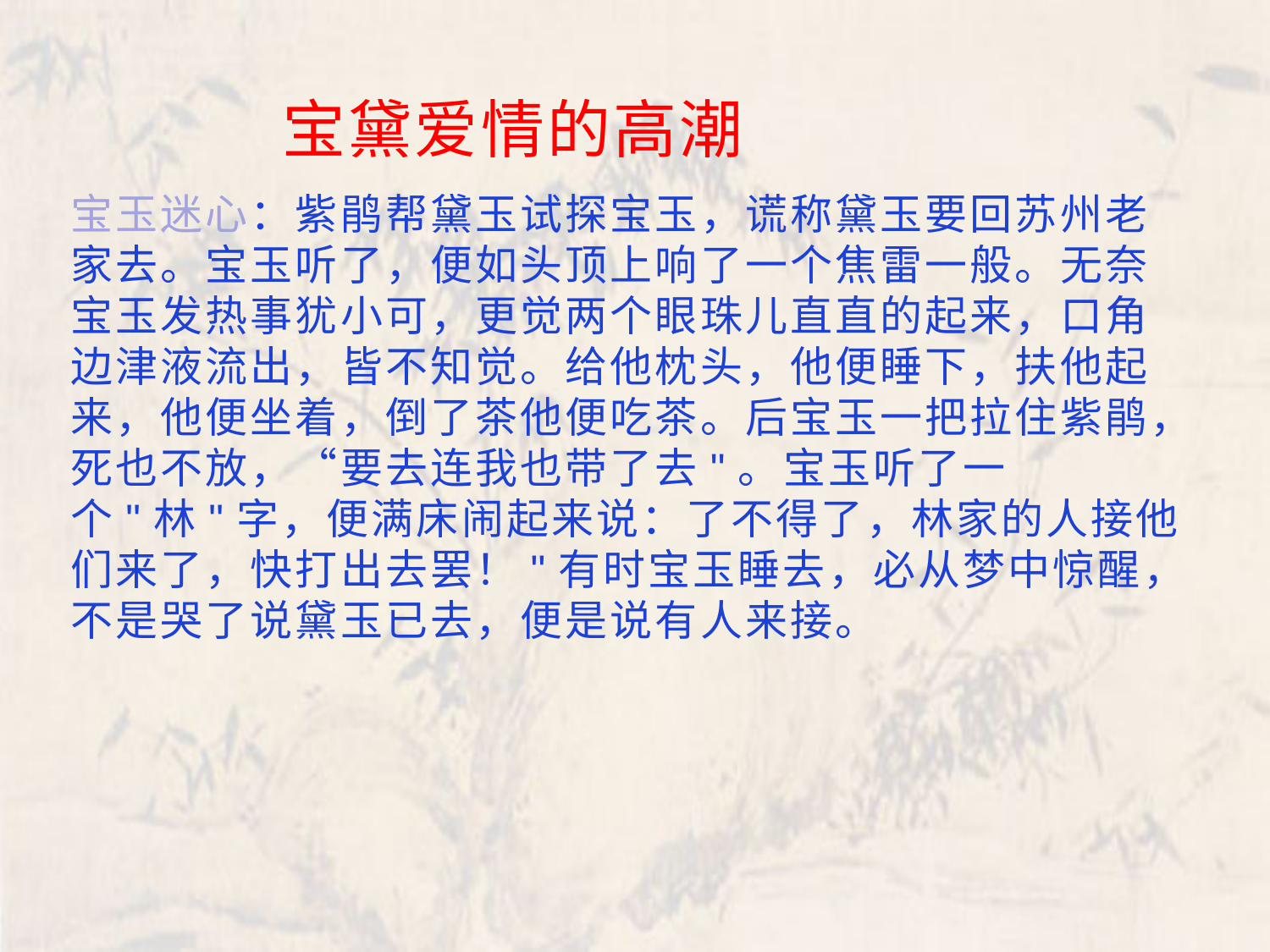

宝黛爱情的高潮
宝玉迷心：紫鹃帮黛玉试探宝玉，谎称黛玉要回苏州老家去。宝玉听了，便如头顶上响了一个焦雷一般。无奈宝玉发热事犹小可，更觉两个眼珠儿直直的起来，口角边津液流出，皆不知觉。给他枕头，他便睡下，扶他起来，他便坐着，倒了茶他便吃茶。后宝玉一把拉住紫鹃，死也不放，“要去连我也带了去"。宝玉听了一个"林"字，便满床闹起来说：了不得了，林家的人接他们来了，快打出去罢！"有时宝玉睡去，必从梦中惊醒，不是哭了说黛玉已去，便是说有人来接。